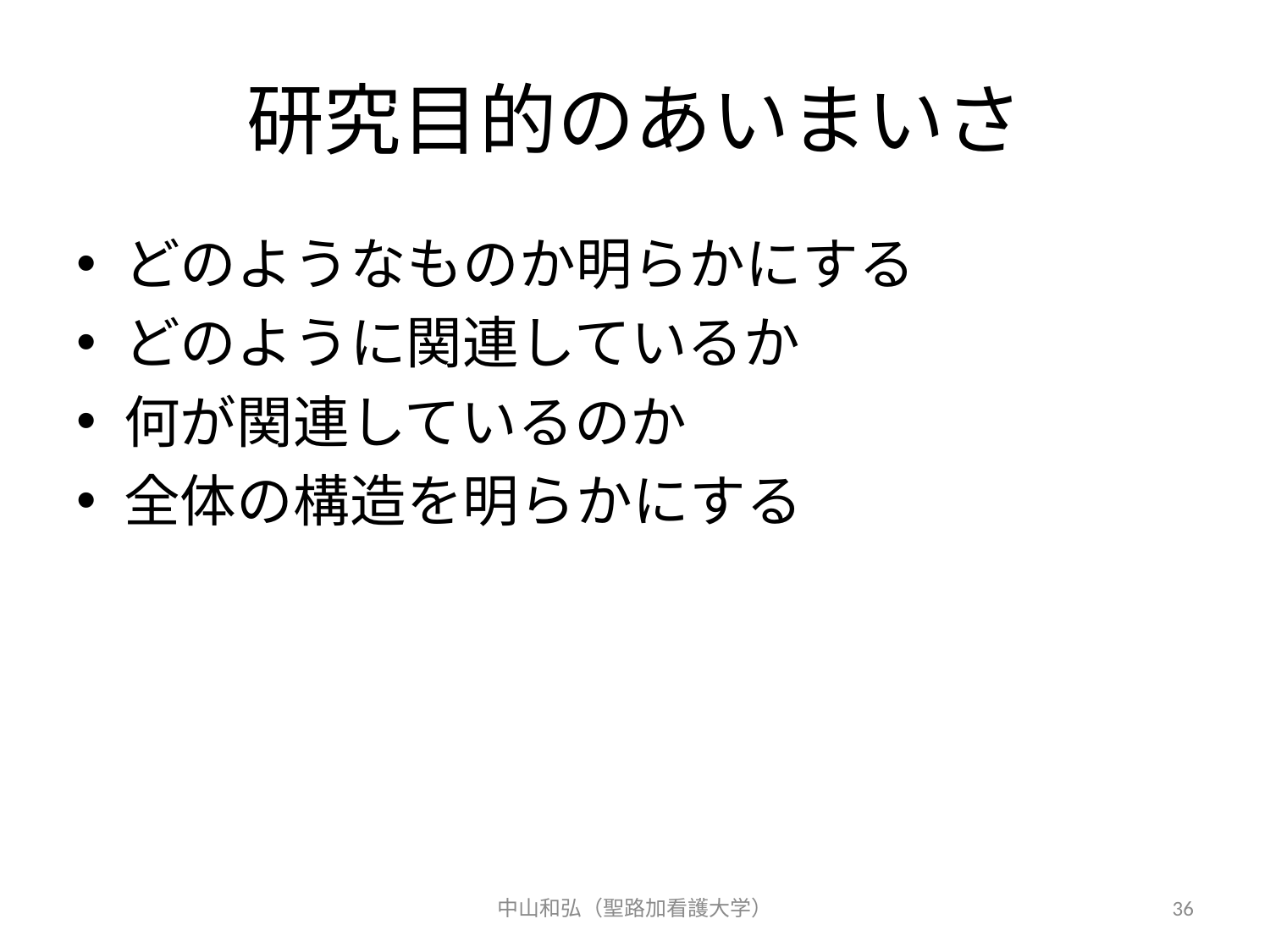

# 研究目的のあいまいさ
どのようなものか明らかにする
どのように関連しているか
何が関連しているのか
全体の構造を明らかにする

中山和弘（聖路加看護大学）
36